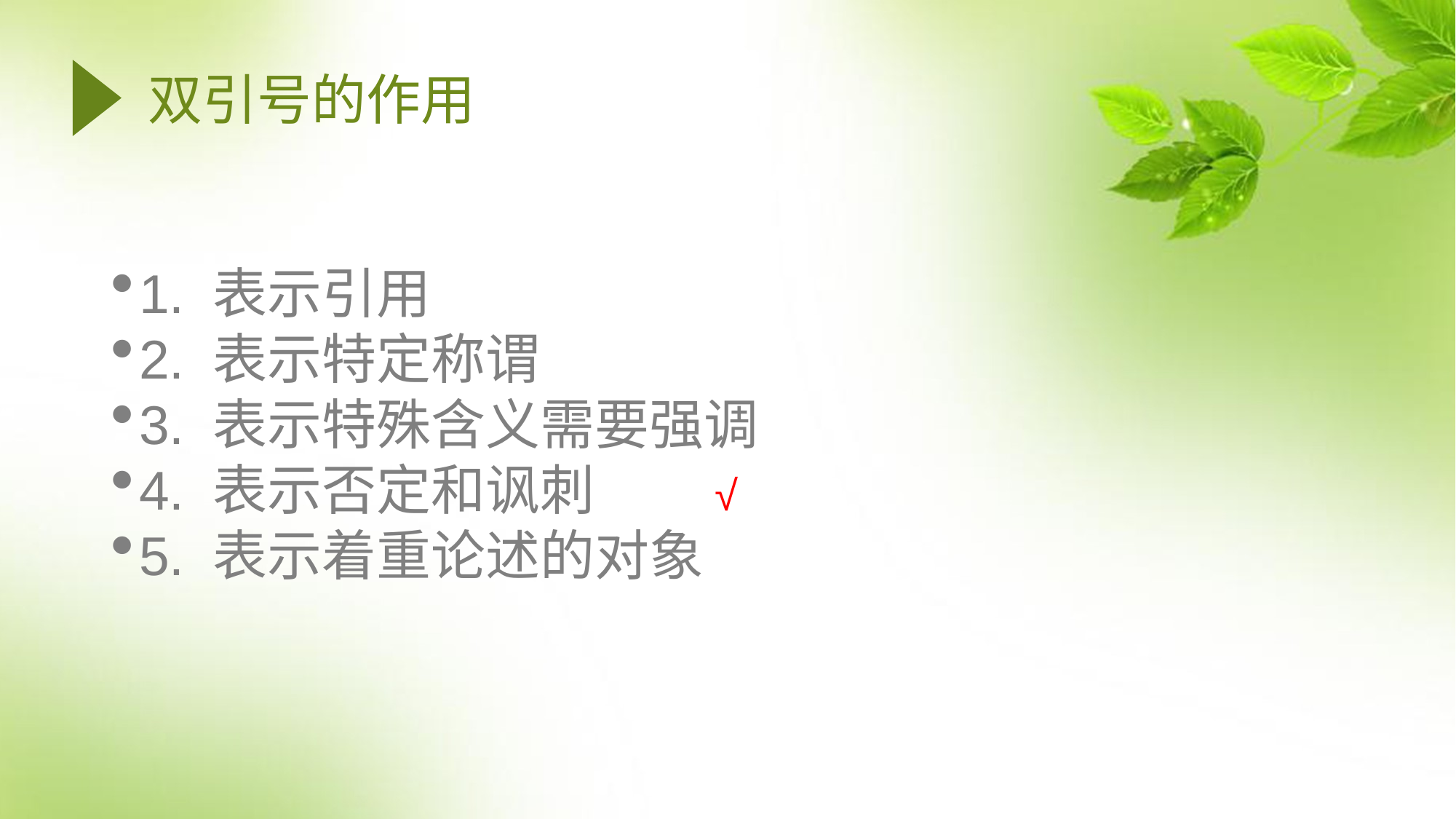

# 双引号的作用
1. 表示引用
2. 表示特定称谓
3. 表示特殊含义需要强调
4. 表示否定和讽刺
5. 表示着重论述的对象
√